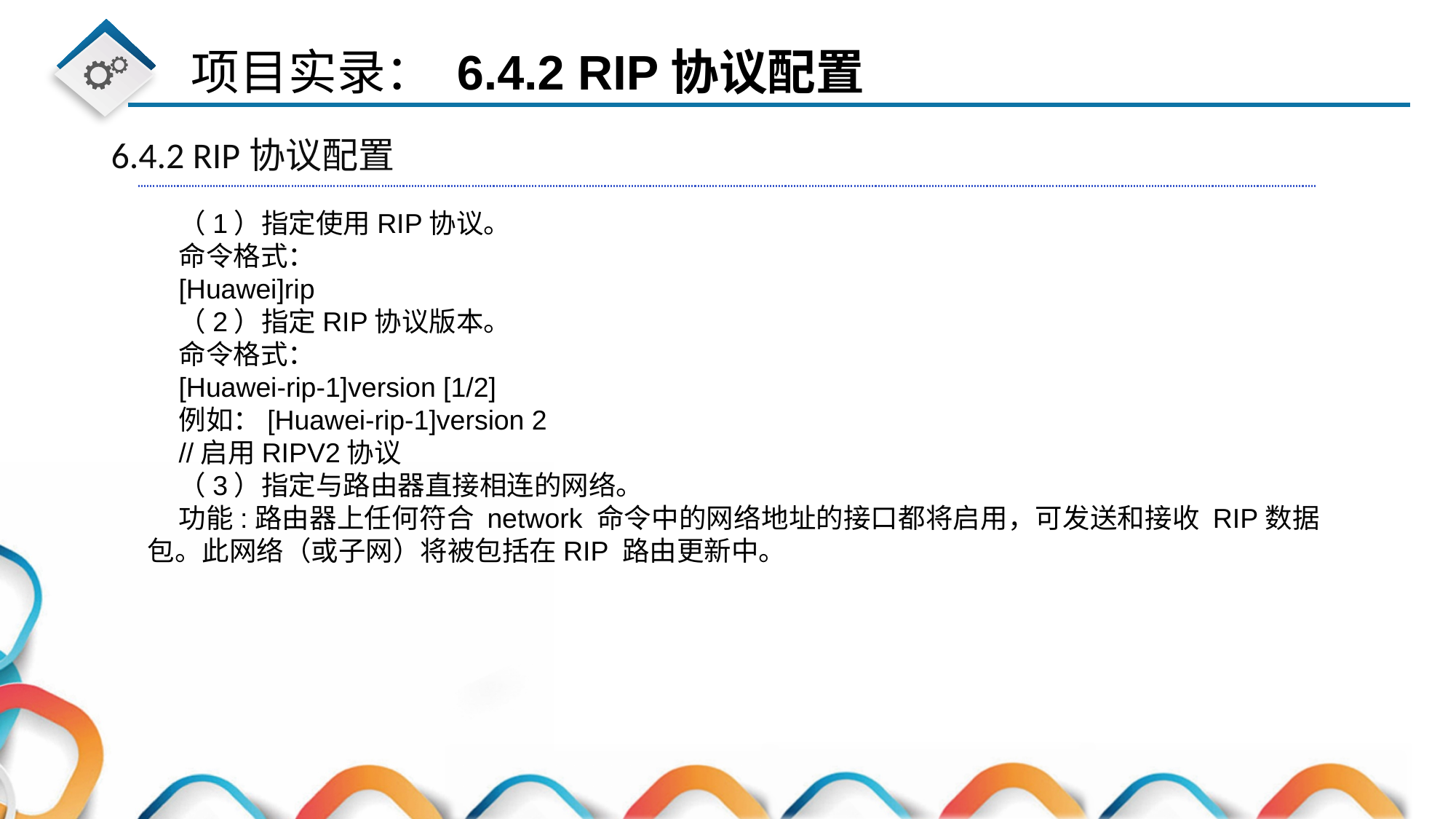

6.4.2 RIP协议配置

（1）指定使用RIP协议。
命令格式：
[Huawei]rip
（2）指定RIP协议版本。
命令格式：
[Huawei-rip-1]version [1/2]
例如：[Huawei-rip-1]version 2
//启用RIPV2协议
（3）指定与路由器直接相连的网络。
功能:路由器上任何符合 network 命令中的网络地址的接口都将启用，可发送和接收 RIP数据包。此网络（或子网）将被包括在RIP 路由更新中。